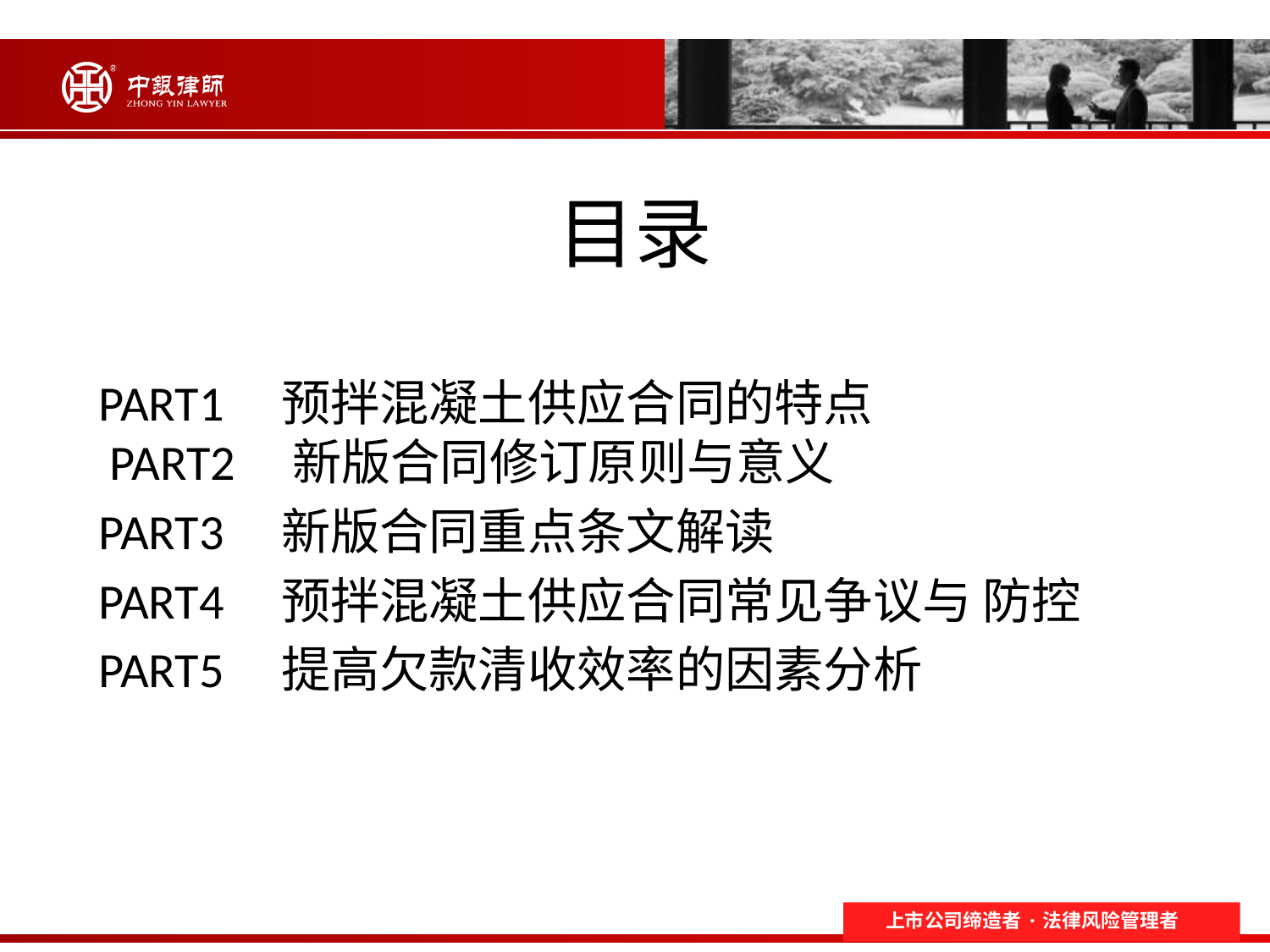

# 目录

  PART1    预拌混凝土供应合同的特点
  PART2    新版合同修订原则与意义
  PART3    新版合同重点条文解读
  PART4    预拌混凝土供应合同常见争议与 防控
  PART5    提高欠款清收效率的因素分析